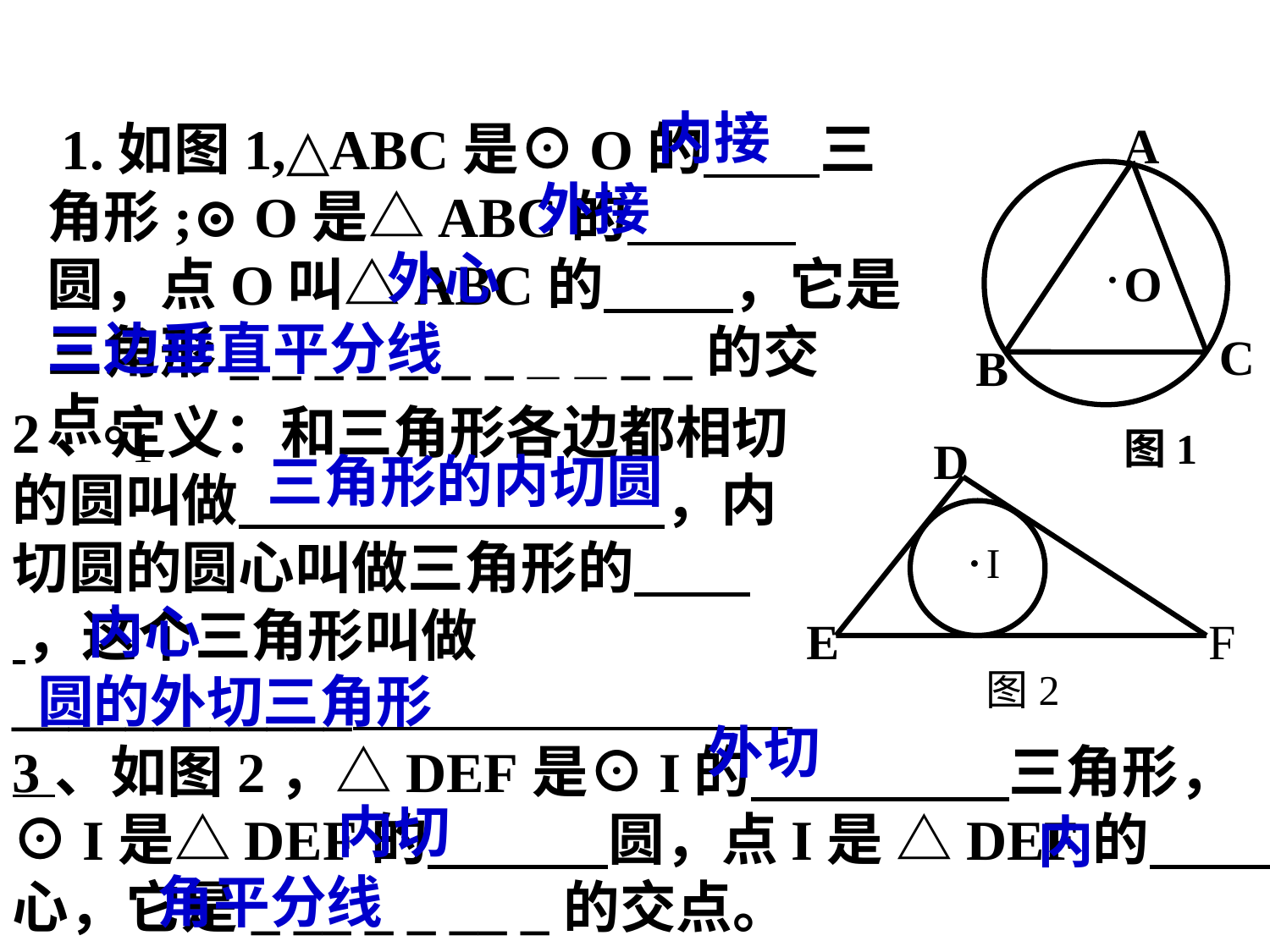

内接
 1.如图1,△ABC是⊙O的         三角形;⊙ O是△ABC的              圆，点O叫△ABC的          ，它是三角形_ _ _ _ _ _ _ _ _ _ _的交点。

A

C
B

O
．

图1
外接
外心
三边垂直平分线
2、定义：和三角形各边都相切的圆叫做                                 ，内切圆的圆心叫做三角形的           ，这个三角形叫做____________
1

D

．
E
F

图2

I

三角形的内切圆

内心
圆的外切三角形
外切
3、如图2，△DEF是⊙I的                    三角形， ⊙I是△DEF的              圆，点I是 △DEF的           心，它是_ __ _ _ __ _的交点。
内切
内
角平分线